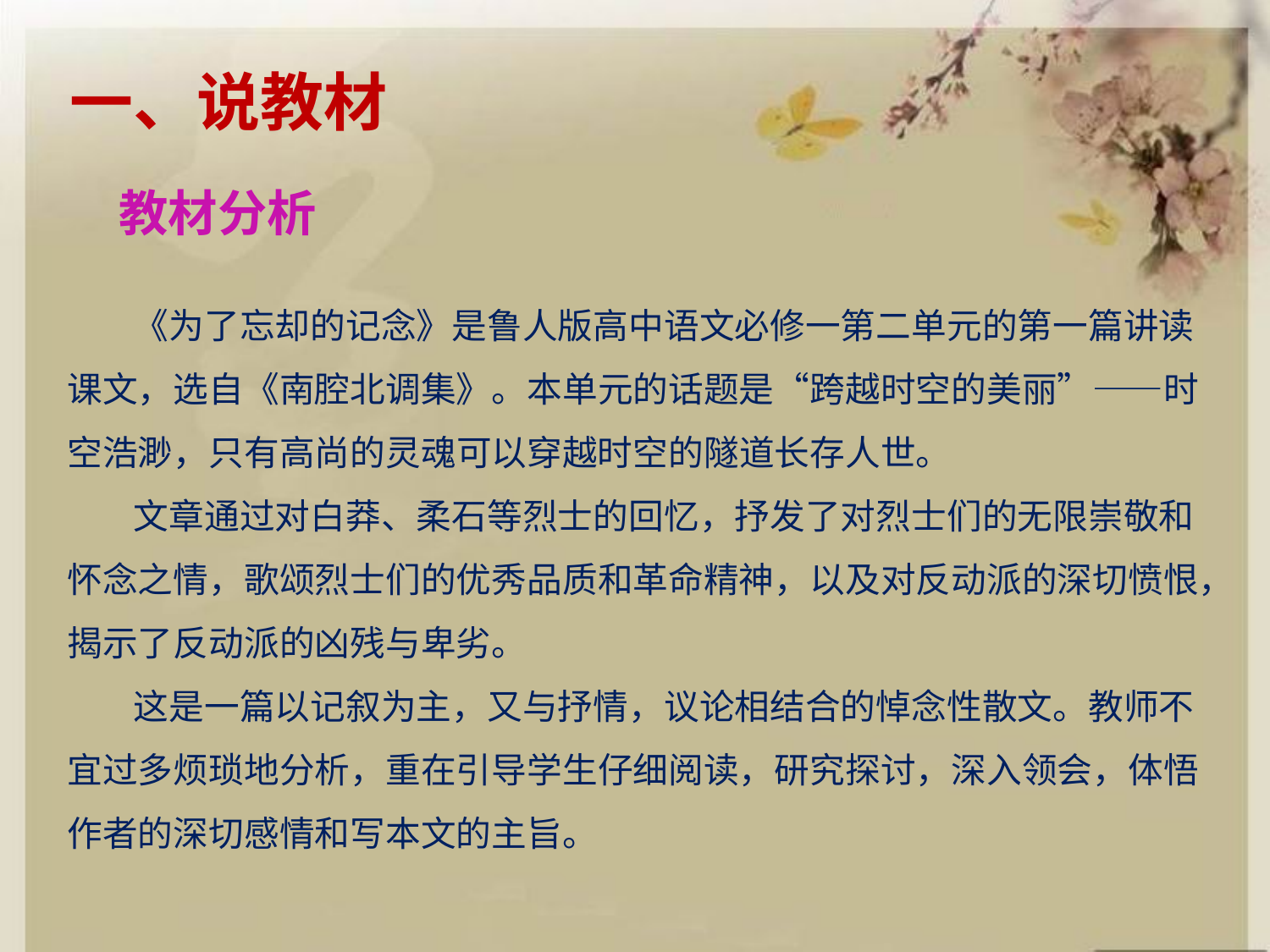

一、说教材
教材分析
 《为了忘却的记念》是鲁人版高中语文必修一第二单元的第一篇讲读课文，选自《南腔北调集》。本单元的话题是“跨越时空的美丽”——时空浩渺，只有高尚的灵魂可以穿越时空的隧道长存人世。
 文章通过对白莽、柔石等烈士的回忆，抒发了对烈士们的无限崇敬和怀念之情，歌颂烈士们的优秀品质和革命精神，以及对反动派的深切愤恨，揭示了反动派的凶残与卑劣。
 这是一篇以记叙为主，又与抒情，议论相结合的悼念性散文。教师不宜过多烦琐地分析，重在引导学生仔细阅读，研究探讨，深入领会，体悟作者的深切感情和写本文的主旨。